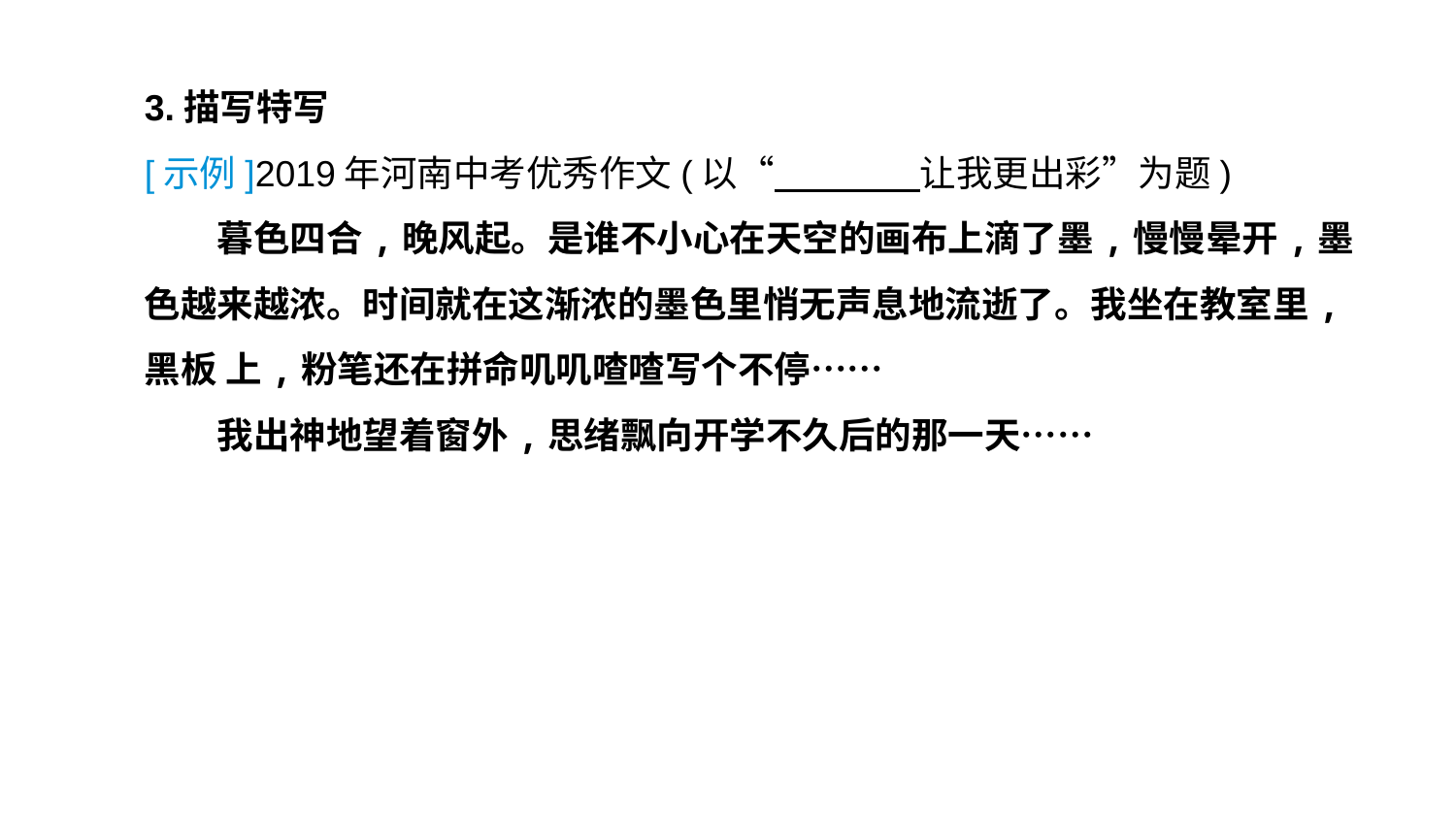

3.描写特写
[示例]2019年河南中考优秀作文(以“　　　　让我更出彩”为题)
　　暮色四合,晚风起。是谁不小心在天空的画布上滴了墨,慢慢晕开,墨色越来越浓。时间就在这渐浓的墨色里悄无声息地流逝了。我坐在教室里,黑板 上,粉笔还在拼命叽叽喳喳写个不停……
　　我出神地望着窗外,思绪飘向开学不久后的那一天……